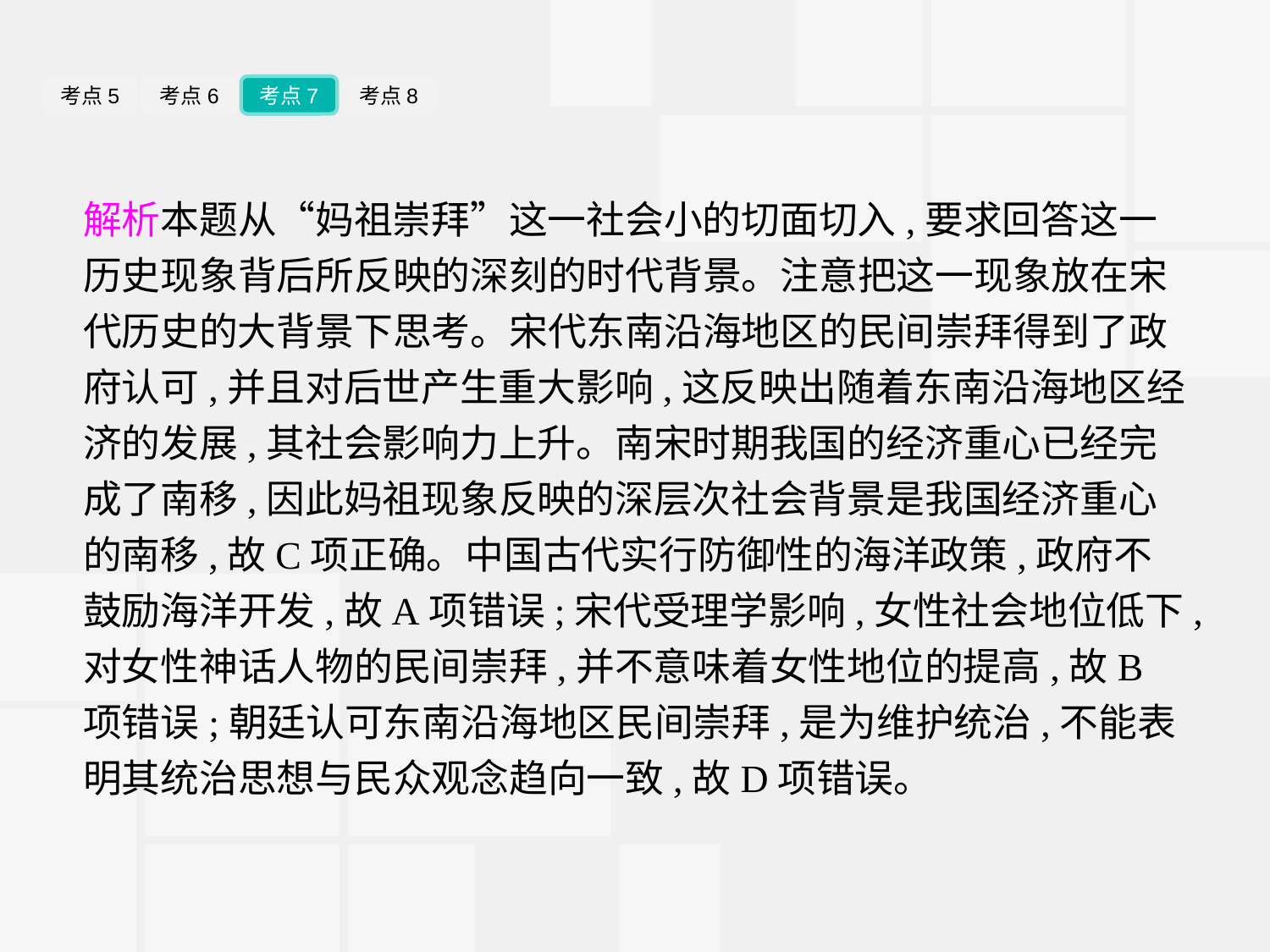

考点5
考点6
考点7
考点8
解析本题从“妈祖崇拜”这一社会小的切面切入,要求回答这一历史现象背后所反映的深刻的时代背景。注意把这一现象放在宋代历史的大背景下思考。宋代东南沿海地区的民间崇拜得到了政府认可,并且对后世产生重大影响,这反映出随着东南沿海地区经济的发展,其社会影响力上升。南宋时期我国的经济重心已经完成了南移,因此妈祖现象反映的深层次社会背景是我国经济重心的南移,故C项正确。中国古代实行防御性的海洋政策,政府不鼓励海洋开发,故A项错误;宋代受理学影响,女性社会地位低下,对女性神话人物的民间崇拜,并不意味着女性地位的提高,故B项错误;朝廷认可东南沿海地区民间崇拜,是为维护统治,不能表明其统治思想与民众观念趋向一致,故D项错误。